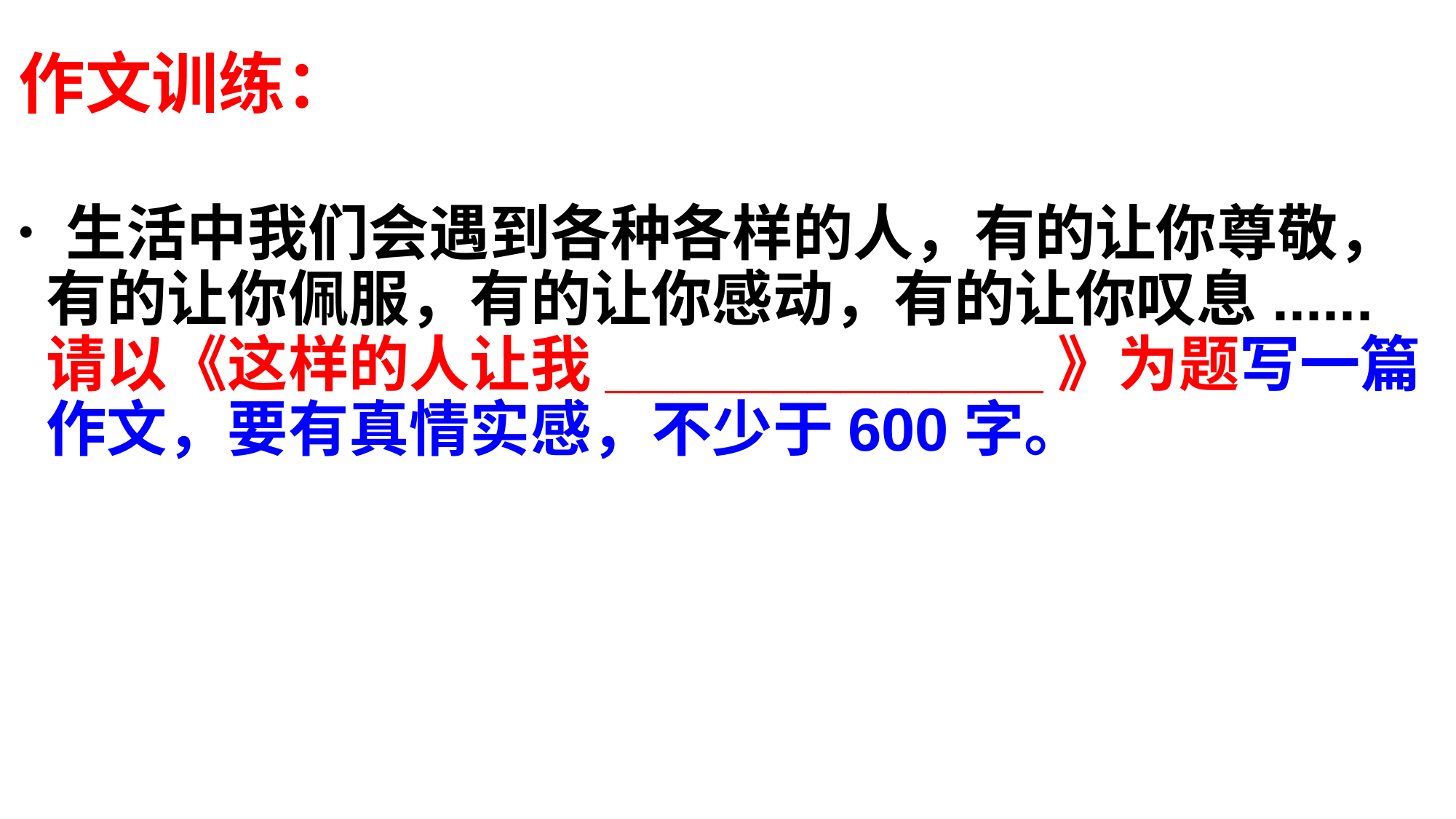

# 作文训练：

 生活中我们会遇到各种各样的人，有的让你尊敬，有的让你佩服，有的让你感动，有的让你叹息......请以《这样的人让我_____________》为题写一篇作文，要有真情实感，不少于600字。